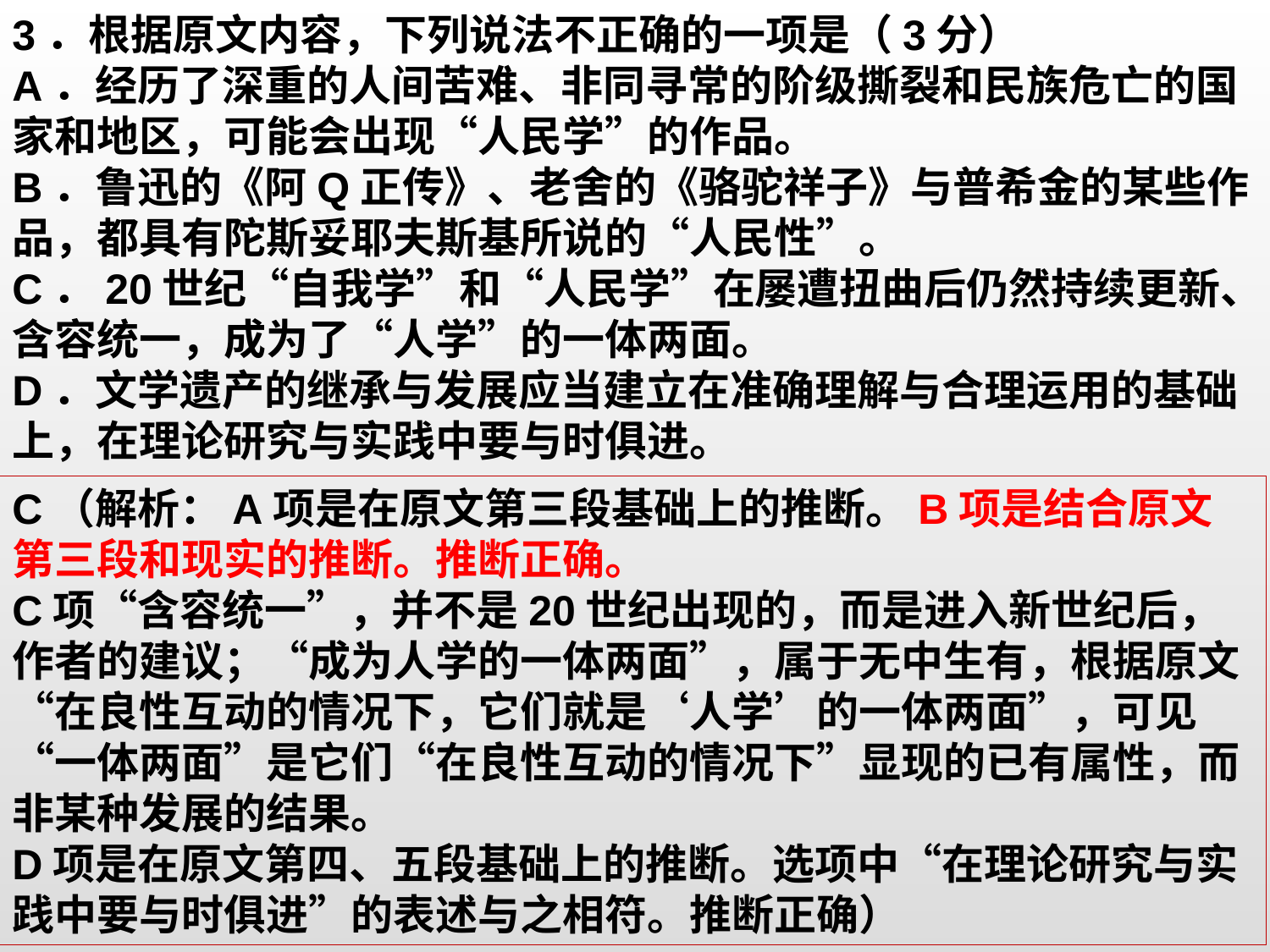

3．根据原文内容，下列说法不正确的一项是（3分）
A．经历了深重的人间苦难、非同寻常的阶级撕裂和民族危亡的国家和地区，可能会出现“人民学”的作品。
B．鲁迅的《阿Q正传》、老舍的《骆驼祥子》与普希金的某些作品，都具有陀斯妥耶夫斯基所说的“人民性”。
C．20世纪“自我学”和“人民学”在屡遭扭曲后仍然持续更新、含容统一，成为了“人学”的一体两面。
D．文学遗产的继承与发展应当建立在准确理解与合理运用的基础上，在理论研究与实践中要与时俱进。
C（解析：A项是在原文第三段基础上的推断。B项是结合原文第三段和现实的推断。推断正确。
C项“含容统一”，并不是20世纪出现的，而是进入新世纪后，作者的建议；“成为人学的一体两面”，属于无中生有，根据原文“在良性互动的情况下，它们就是‘人学’的一体两面”，可见“一体两面”是它们“在良性互动的情况下”显现的已有属性，而非某种发展的结果。
D项是在原文第四、五段基础上的推断。选项中“在理论研究与实践中要与时俱进”的表述与之相符。推断正确）